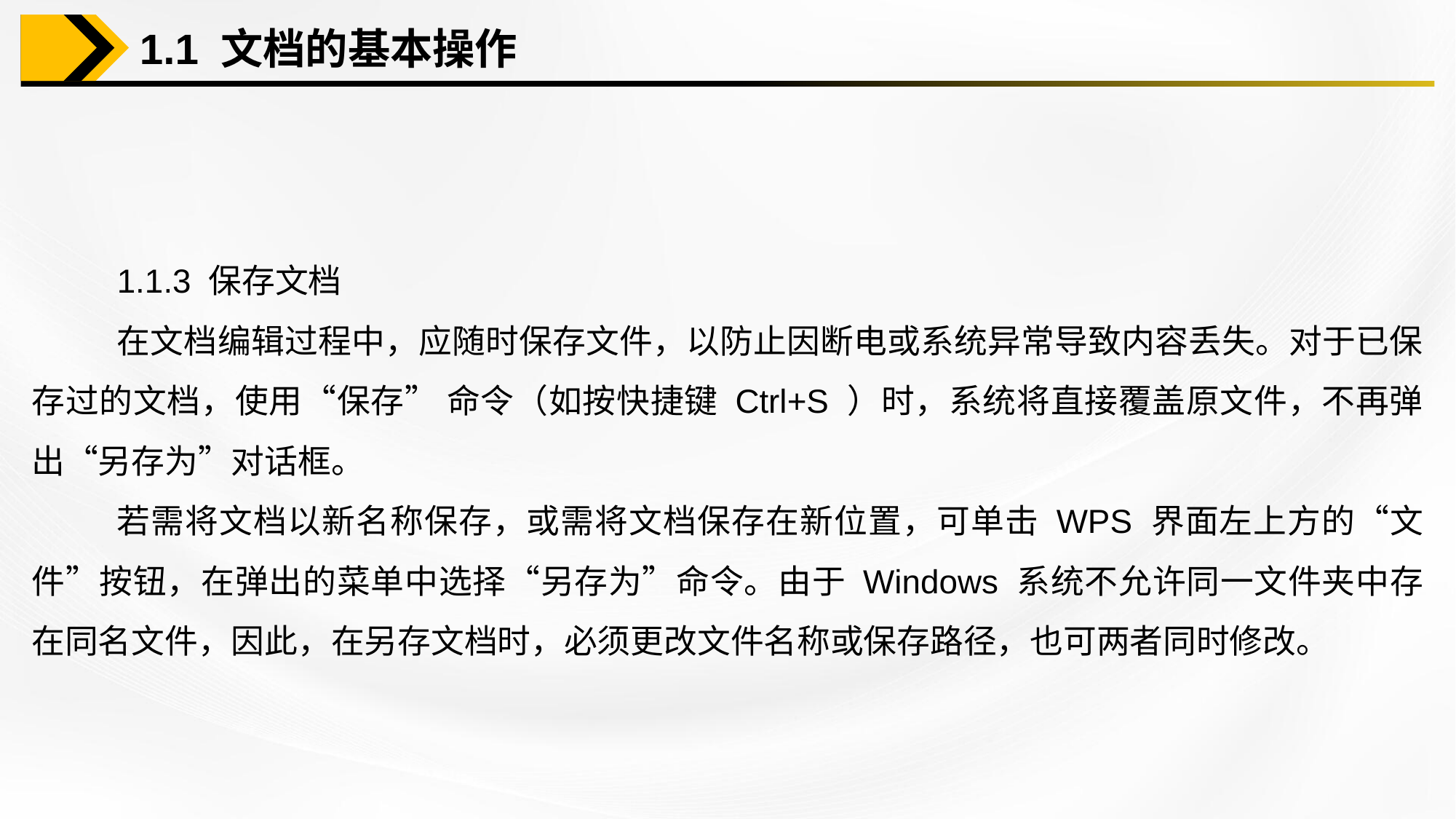

1.1 文档的基本操作
1.1.3 保存文档
在文档编辑过程中，应随时保存文件，以防止因断电或系统异常导致内容丢失。对于已保存过的文档，使用“保存” 命令（如按快捷键 Ctrl+S ）时，系统将直接覆盖原文件，不再弹出“另存为”对话框。
若需将文档以新名称保存，或需将文档保存在新位置，可单击 WPS 界面左上方的“文件”按钮，在弹出的菜单中选择“另存为”命令。由于 Windows 系统不允许同一文件夹中存在同名文件，因此，在另存文档时，必须更改文件名称或保存路径，也可两者同时修改。